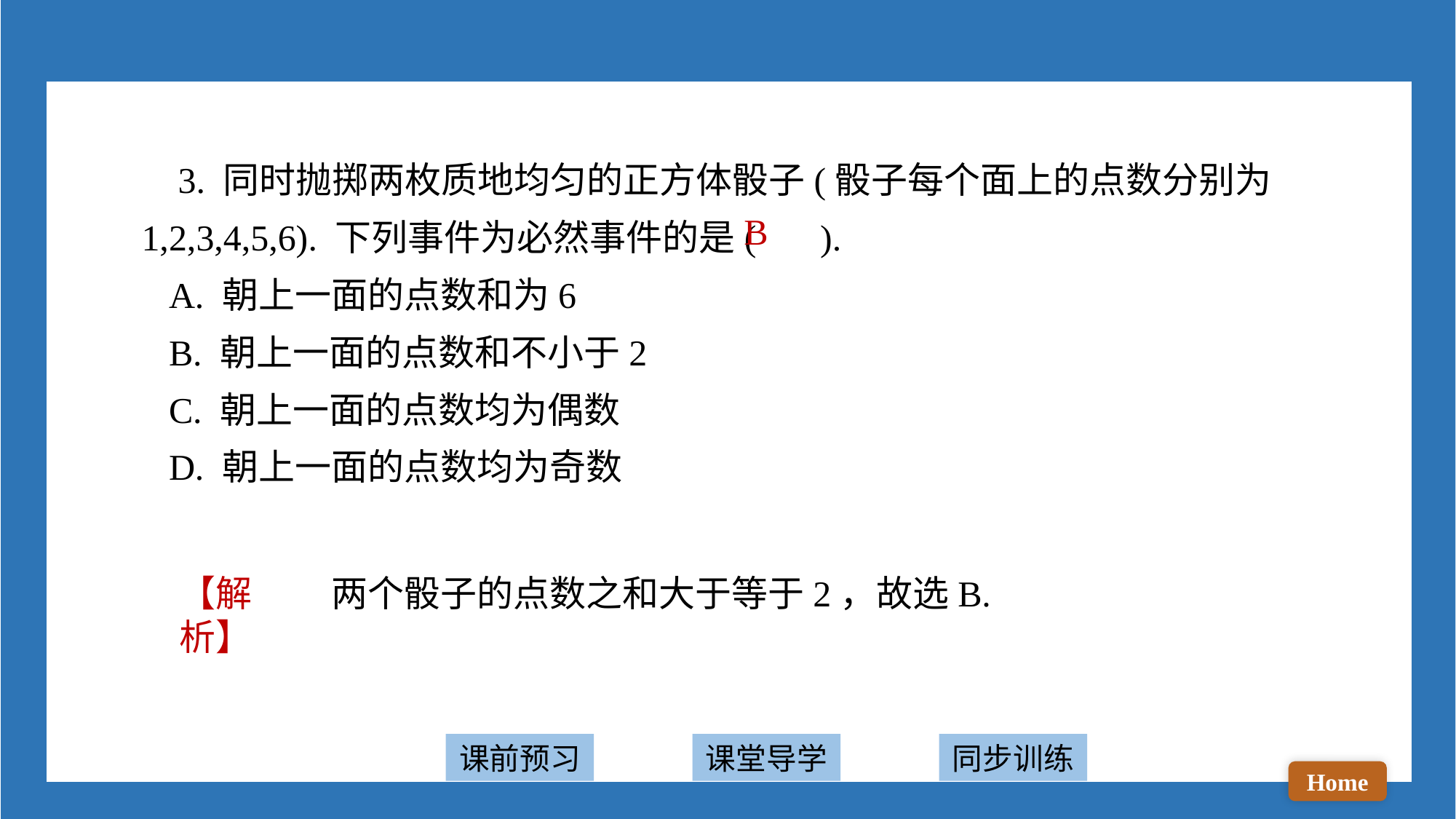

3. 同时抛掷两枚质地均匀的正方体骰子(骰子每个面上的点数分别为1,2,3,4,5,6). 下列事件为必然事件的是(       ).
   A. 朝上一面的点数和为6
   B. 朝上一面的点数和不小于2
   C. 朝上一面的点数均为偶数
   D. 朝上一面的点数均为奇数
B
两个骰子的点数之和大于等于2，故选B.
【解析】